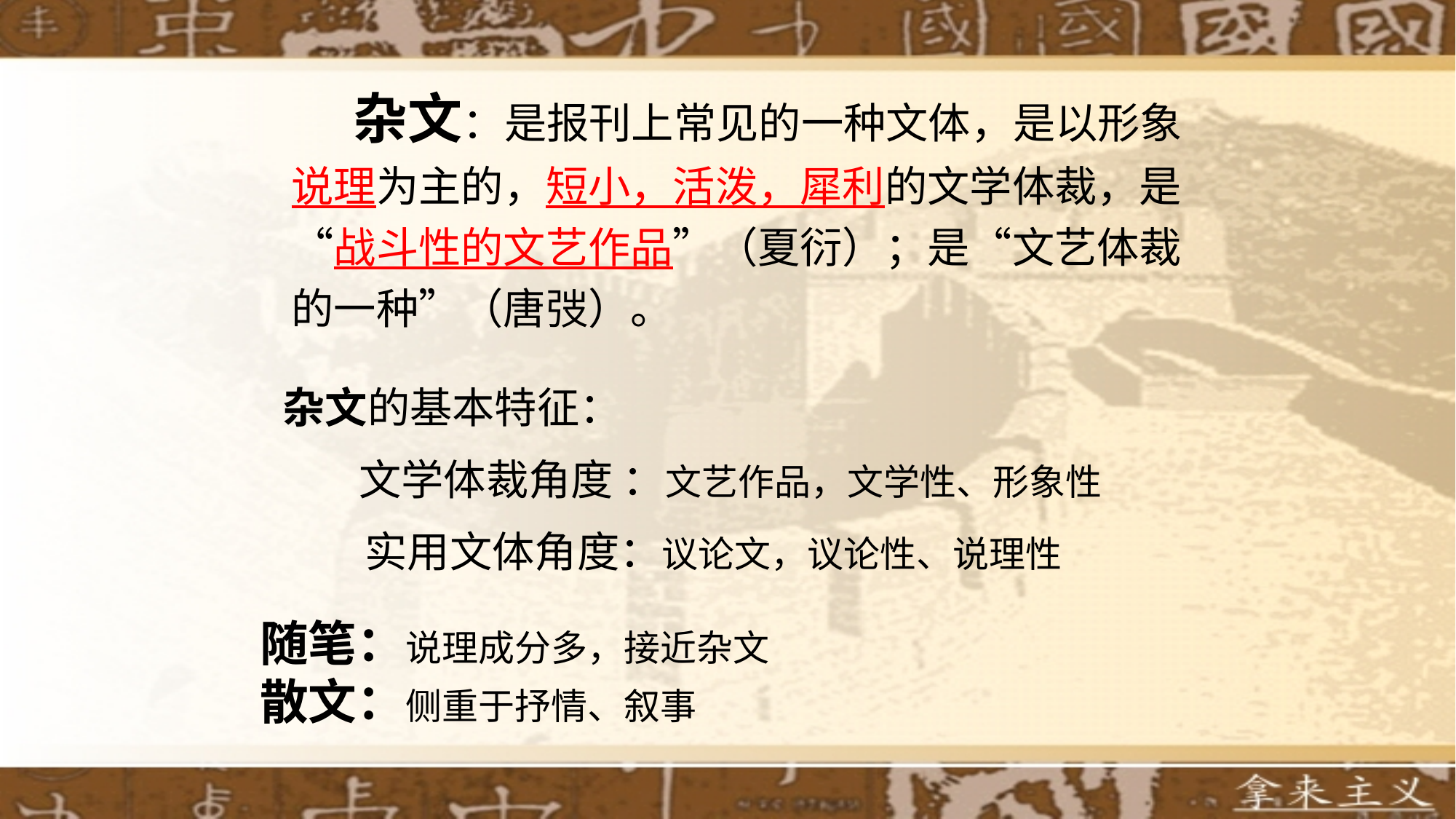

杂文：是报刊上常见的一种文体，是以形象说理为主的，短小，活泼，犀利的文学体裁，是“战斗性的文艺作品”（夏衍）；是“文艺体裁的一种”（唐弢）。
杂文的基本特征：
       文学体裁角度 ：文艺作品，文学性、形象性
         实用文体角度：议论文，议论性、说理性
随笔：说理成分多，接近杂文
散文：侧重于抒情、叙事